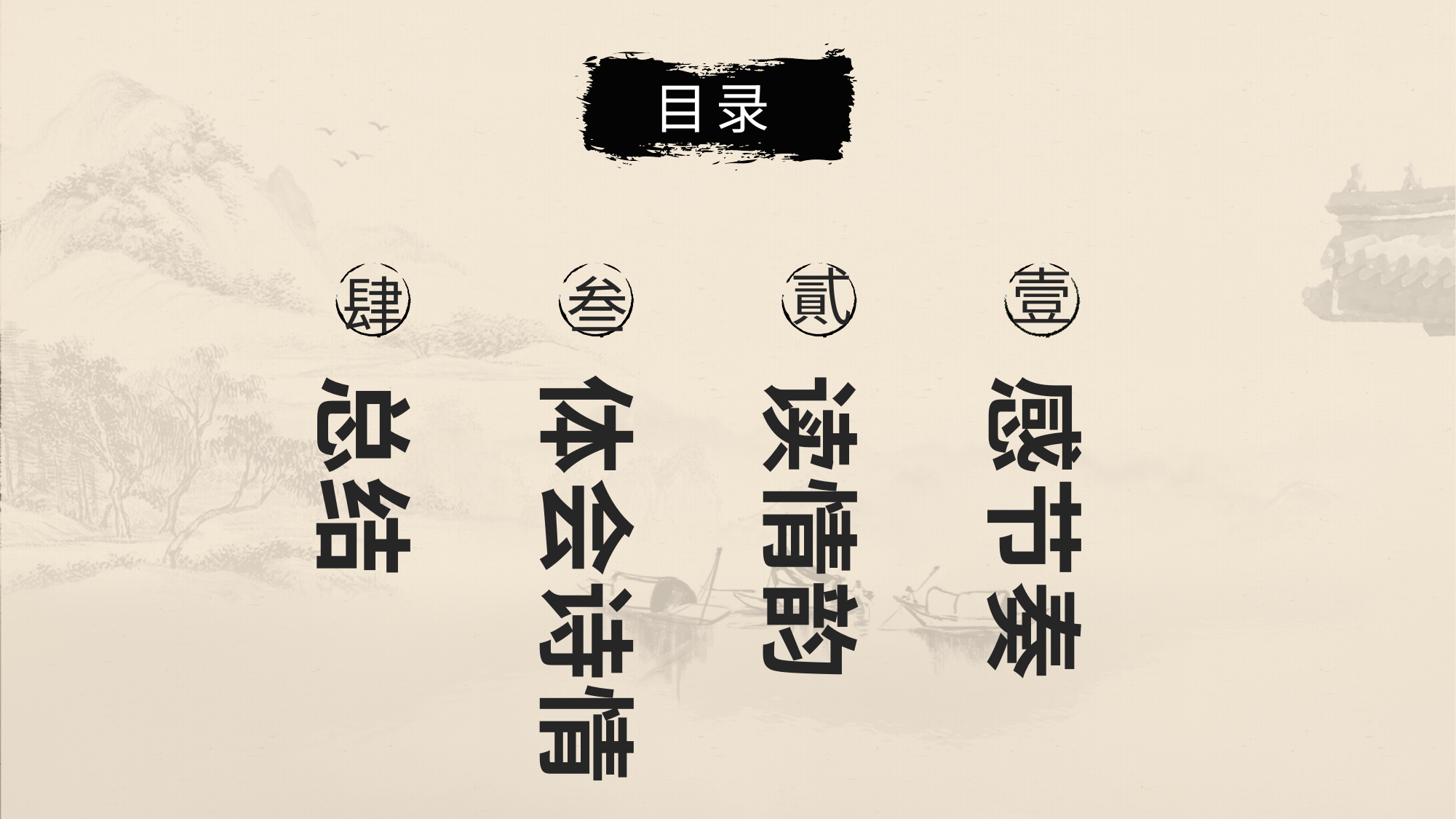

目录
貳
壹

肆

叁

总结
体会诗情
读情韵
感节奏